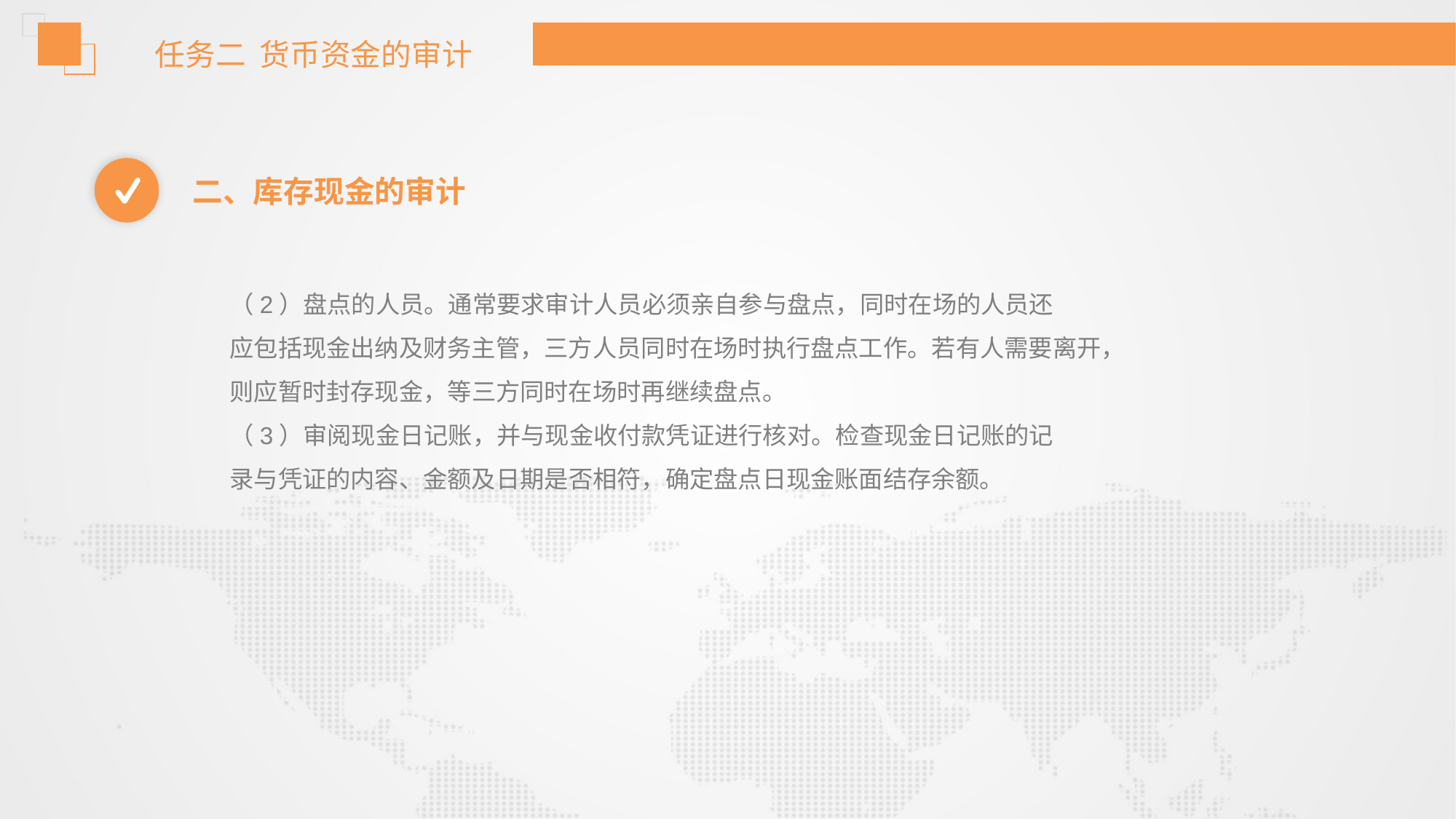

任务二  货币资金的审计

二、库存现金的审计
（2）盘点的人员。通常要求审计人员必须亲自参与盘点，同时在场的人员还
应包括现金出纳及财务主管，三方人员同时在场时执行盘点工作。若有人需要离开，
则应暂时封存现金，等三方同时在场时再继续盘点。
（3）审阅现金日记账，并与现金收付款凭证进行核对。检查现金日记账的记
录与凭证的内容、金额及日期是否相符，确定盘点日现金账面结存余额。